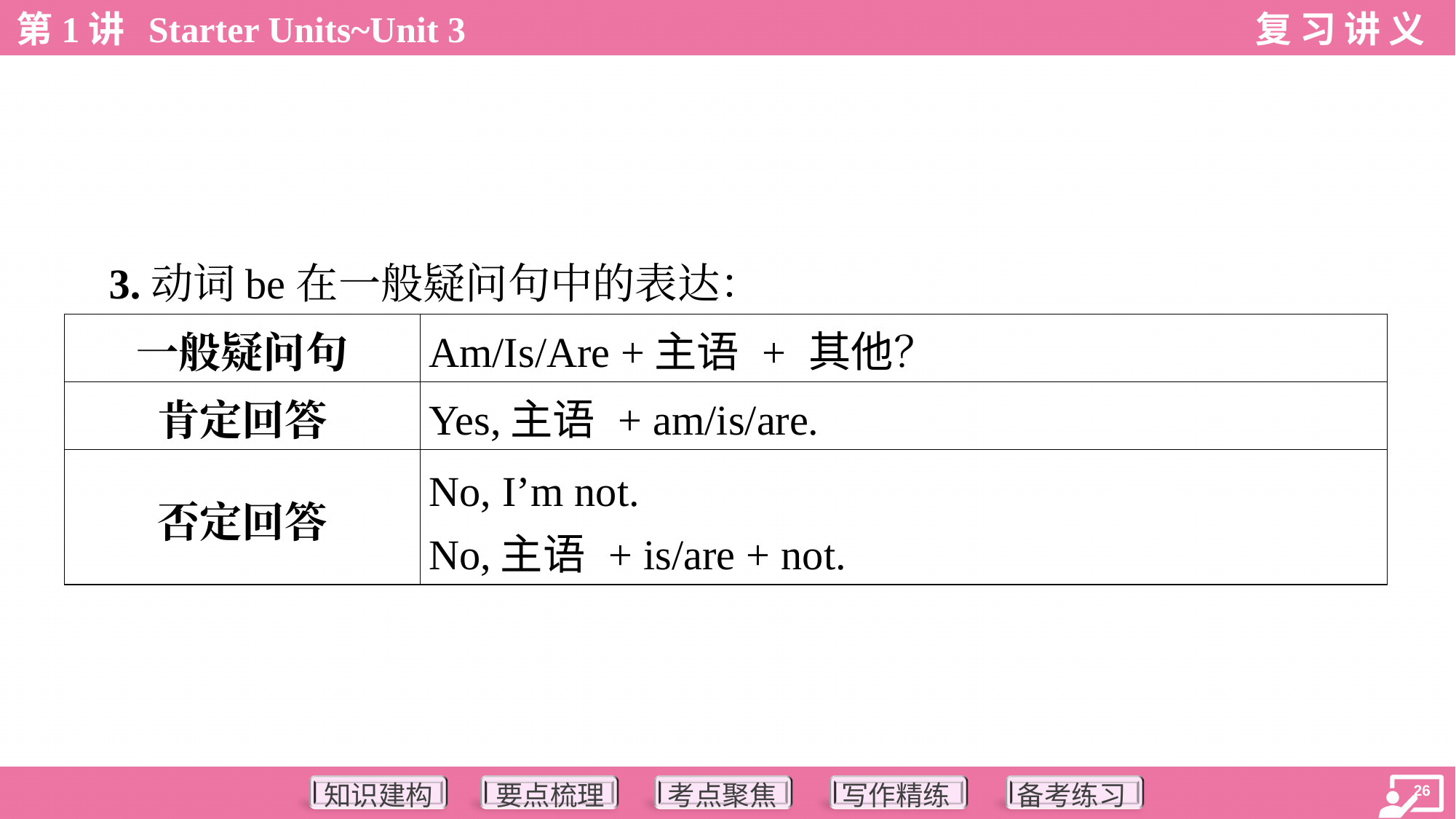

3.动词be在一般疑问句中的表达：
| 一般疑问句 | Am/Is/Are +主语 + 其他？ |
| --- | --- |
| 肯定回答 | Yes,主语 + am/is/are. |
| 否定回答 | No, I’m not. No,主语 + is/are + not. |